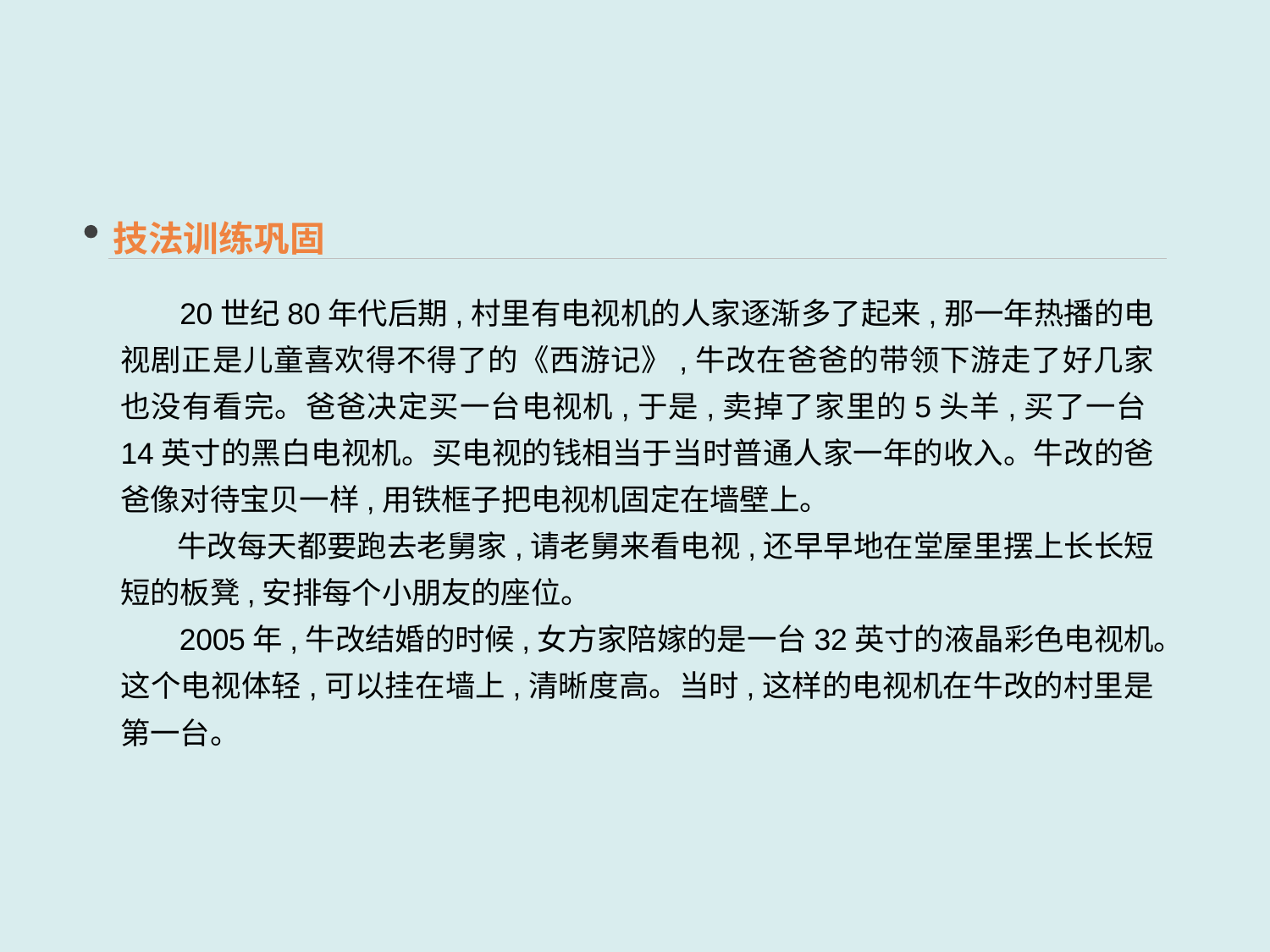

技法训练巩固

       20世纪80年代后期,村里有电视机的人家逐渐多了起来,那一年热播的电视剧正是儿童喜欢得不得了的《西游记》,牛改在爸爸的带领下游走了好几家也没有看完。爸爸决定买一台电视机,于是,卖掉了家里的5头羊,买了一台14英寸的黑白电视机。买电视的钱相当于当时普通人家一年的收入。牛改的爸爸像对待宝贝一样,用铁框子把电视机固定在墙壁上。
       牛改每天都要跑去老舅家,请老舅来看电视,还早早地在堂屋里摆上长长短短的板凳,安排每个小朋友的座位。
       2005年,牛改结婚的时候,女方家陪嫁的是一台32英寸的液晶彩色电视机。这个电视体轻,可以挂在墙上,清晰度高。当时,这样的电视机在牛改的村里是第一台。